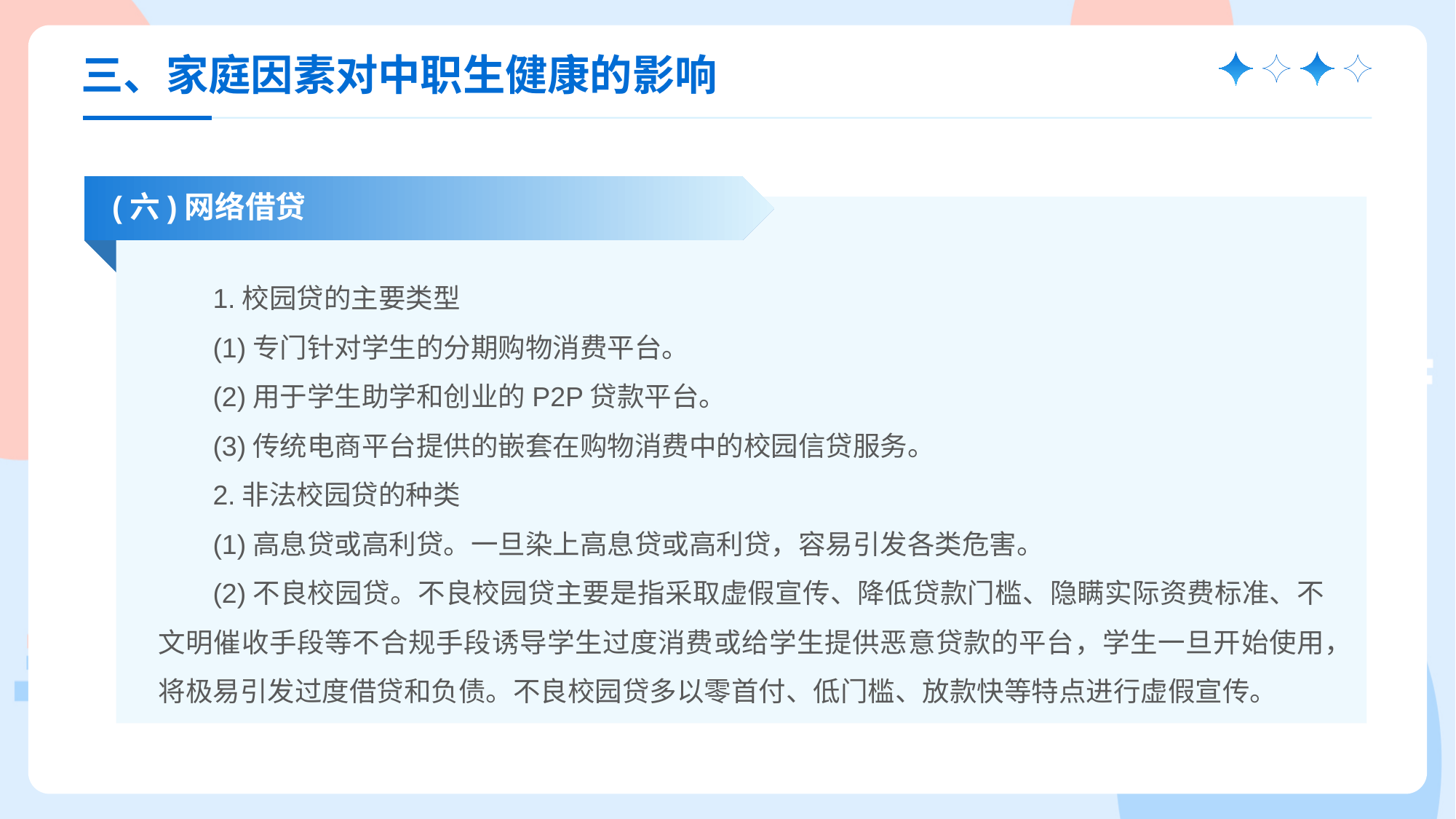

三、家庭因素对中职生健康的影响
(六)网络借贷

1.校园贷的主要类型
(1)专门针对学生的分期购物消费平台。
(2)用于学生助学和创业的P2P贷款平台。
(3)传统电商平台提供的嵌套在购物消费中的校园信贷服务。
2.非法校园贷的种类
(1)高息贷或高利贷。一旦染上高息贷或高利贷，容易引发各类危害。
(2)不良校园贷。不良校园贷主要是指采取虚假宣传、降低贷款门槛、隐瞒实际资费标准、不文明催收手段等不合规手段诱导学生过度消费或给学生提供恶意贷款的平台，学生一旦开始使用，将极易引发过度借贷和负债。不良校园贷多以零首付、低门槛、放款快等特点进行虚假宣传。